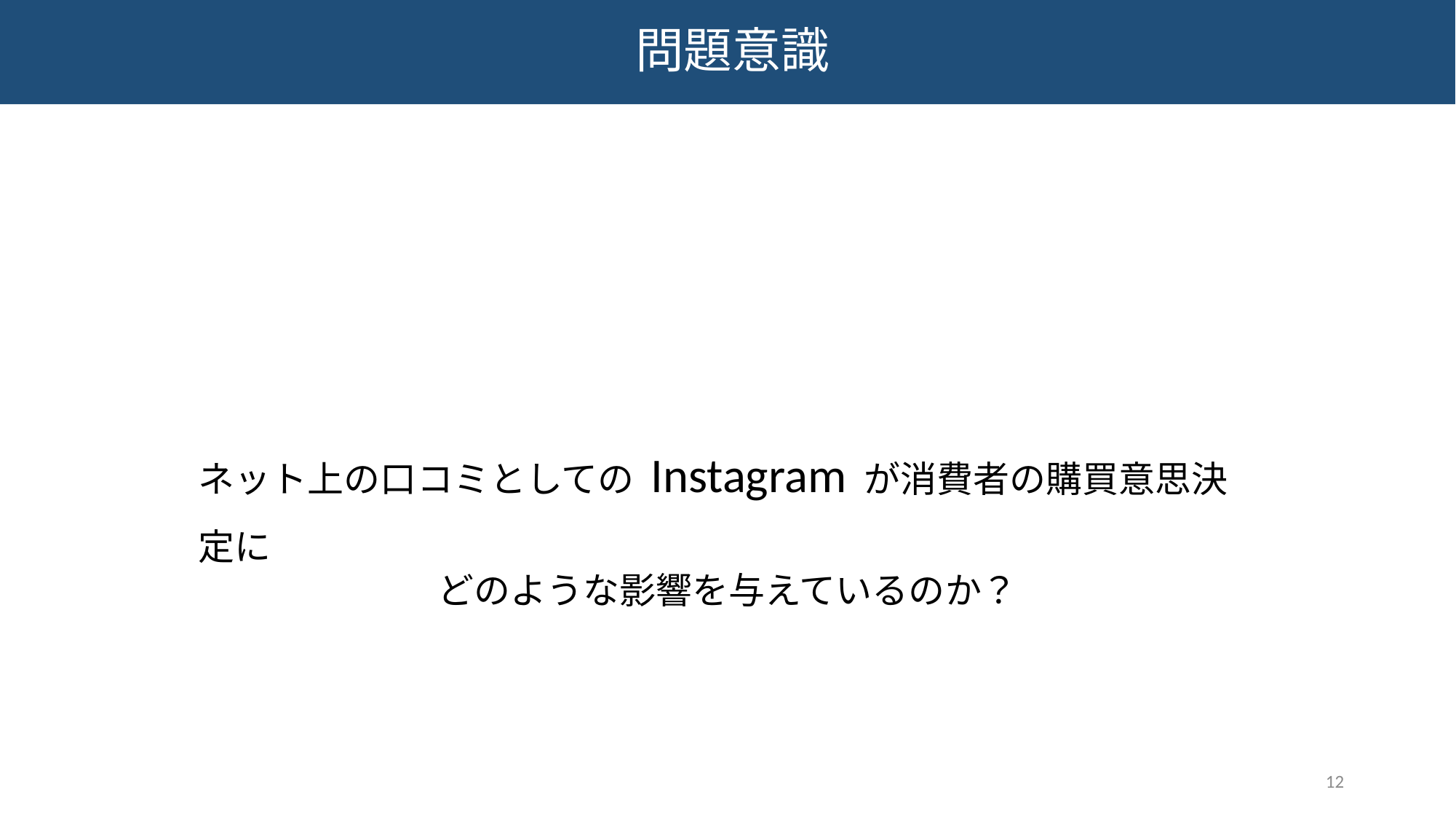

# 問題意識
ネット上の口コミとしての Instagram が消費者の購買意思決定に
どのような影響を与えているのか？
12